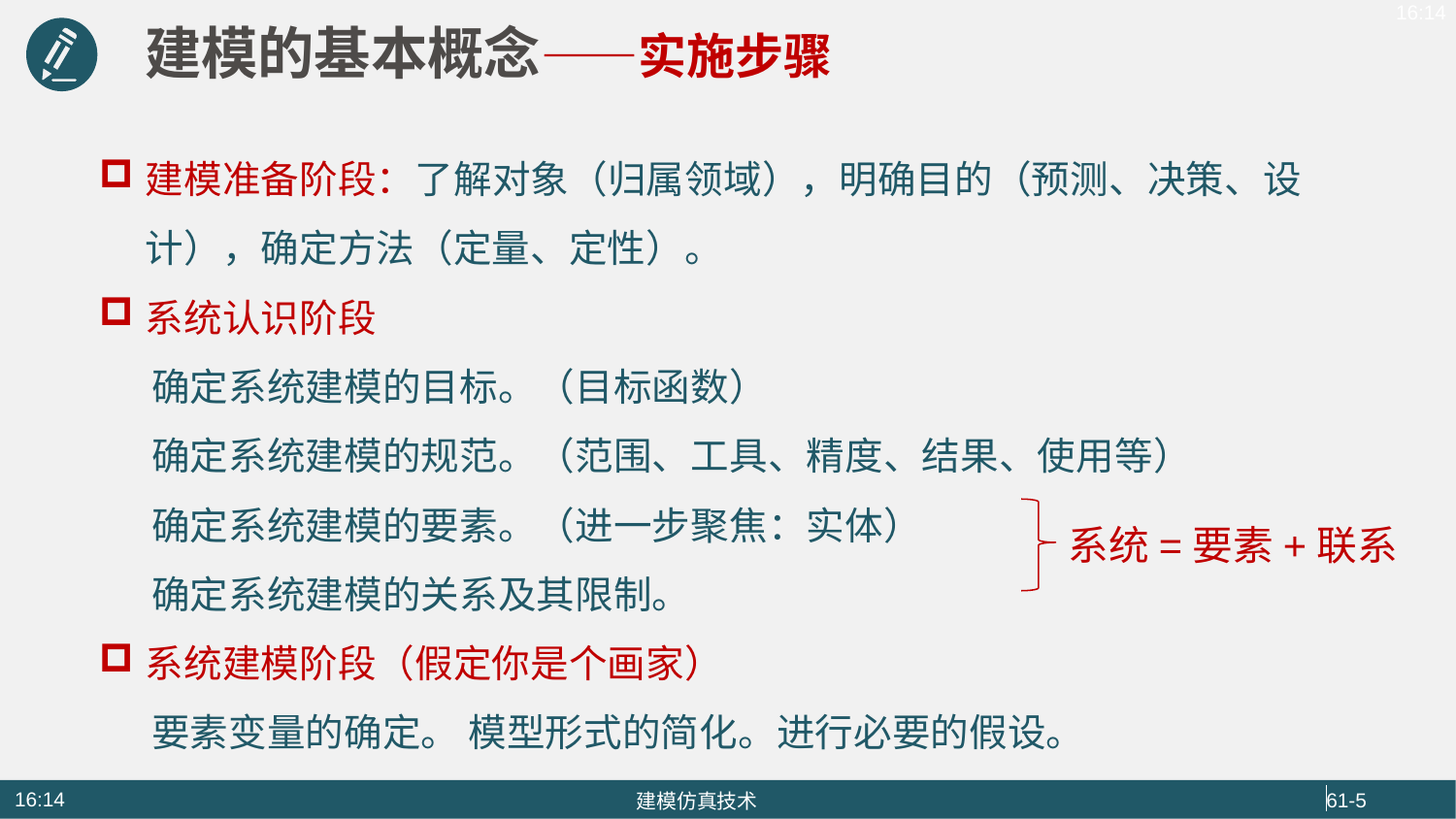

建模的基本概念——实施步骤

建模准备阶段：了解对象（归属领域），明确目的（预测、决策、设计），确定方法（定量、定性）。
系统认识阶段
     确定系统建模的目标。（目标函数）
     确定系统建模的规范。（范围、工具、精度、结果、使用等）
     确定系统建模的要素。（进一步聚焦：实体）
     确定系统建模的关系及其限制。
系统建模阶段（假定你是个画家）
     要素变量的确定。 模型形式的简化。进行必要的假设。

系统=要素+联系